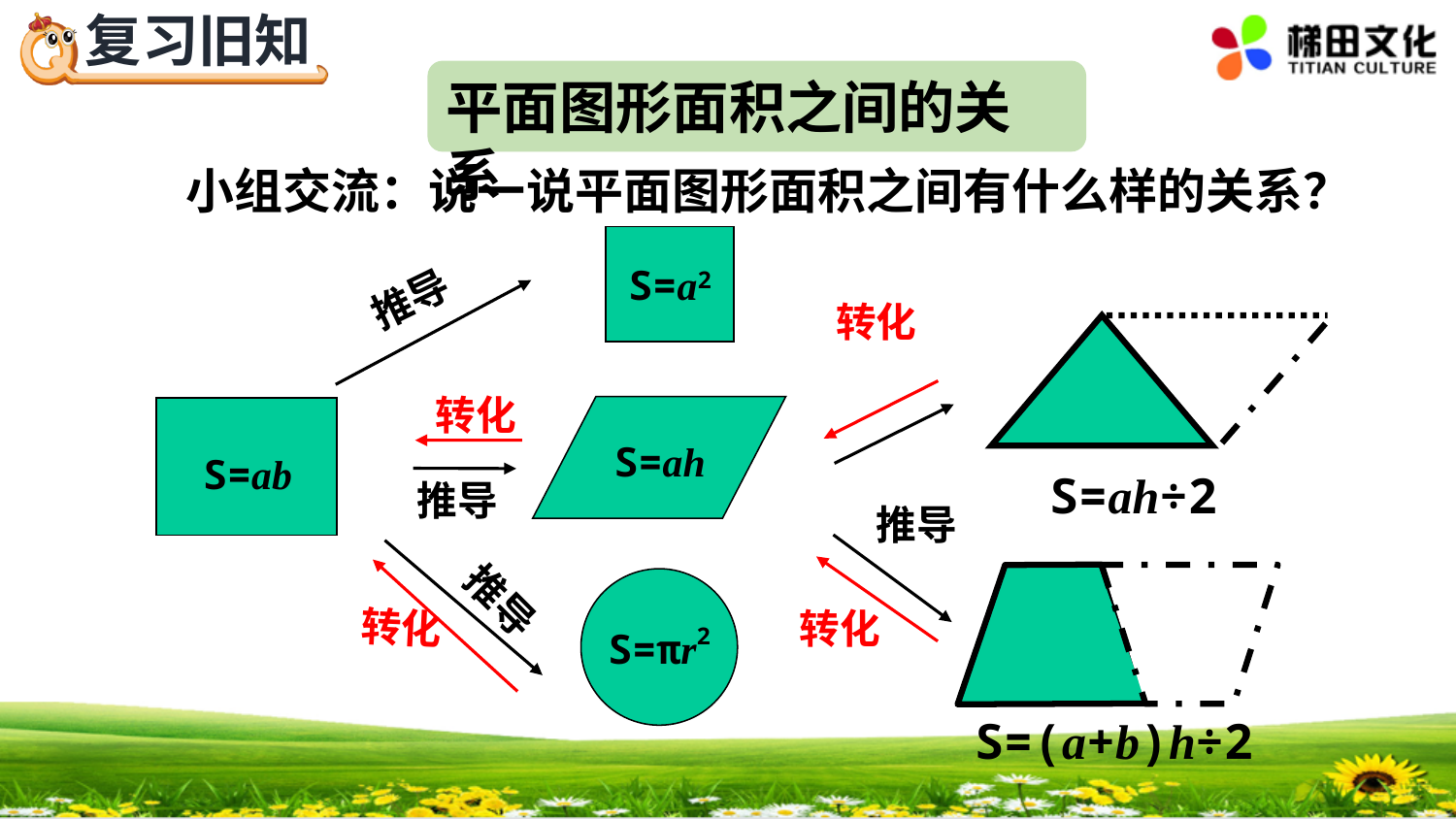

平面图形面积之间的关系
小组交流：说一说平面图形面积之间有什么样的关系？
S=a2
推导

转化

转化

S=ah÷2
S=(a+b)h÷2
转化

S=ah

S=ab

推导

推导

推导
S=πr2
转化